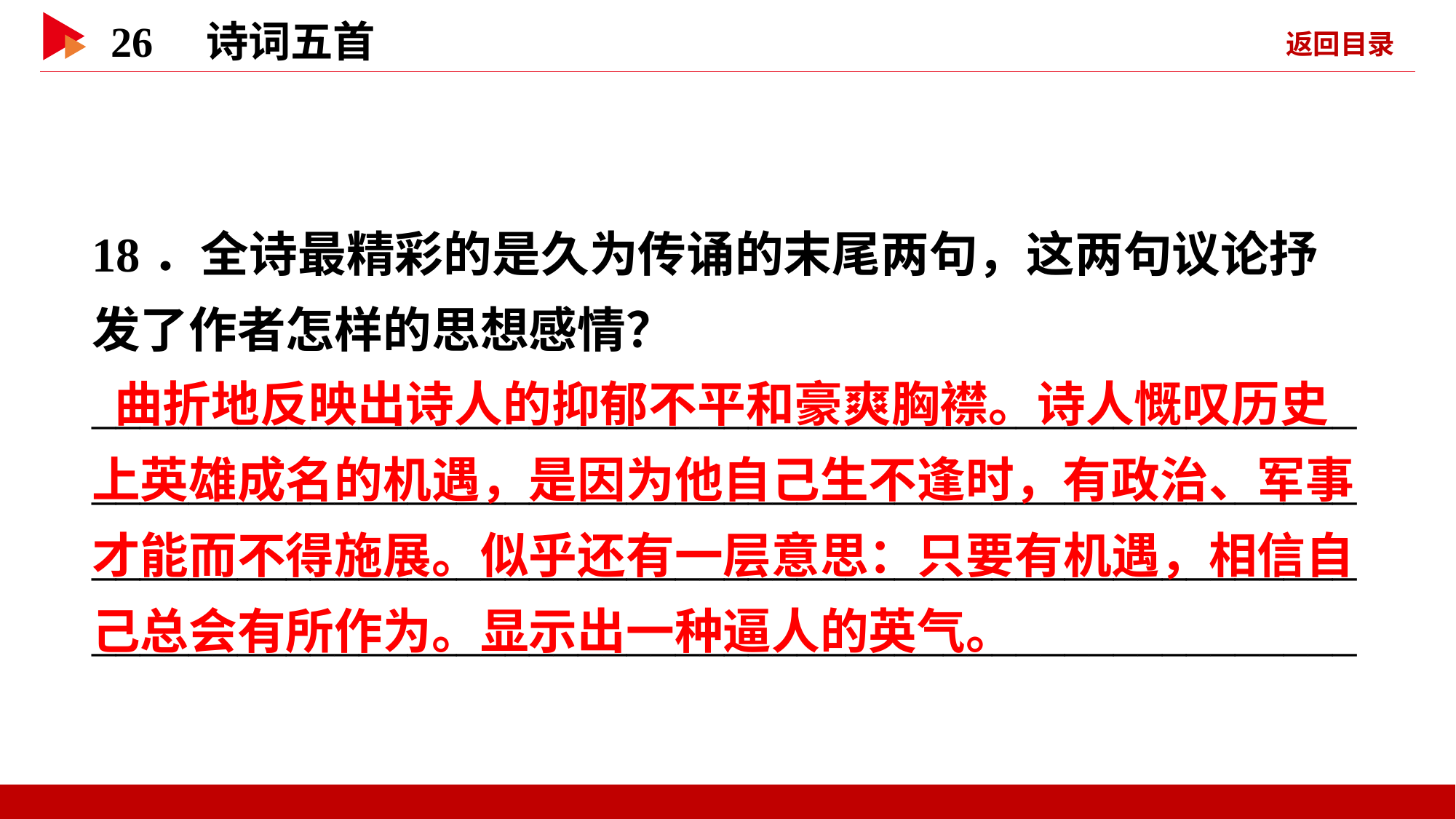

18．全诗最精彩的是久为传诵的末尾两句，这两句议论抒发了作者怎样的思想感情？
________________________________________________________________________________________________________________________________________________________________________________________________________________
 曲折地反映出诗人的抑郁不平和豪爽胸襟。诗人慨叹历史上英雄成名的机遇，是因为他自己生不逢时，有政治、军事才能而不得施展。似乎还有一层意思：只要有机遇，相信自己总会有所作为。显示出一种逼人的英气。